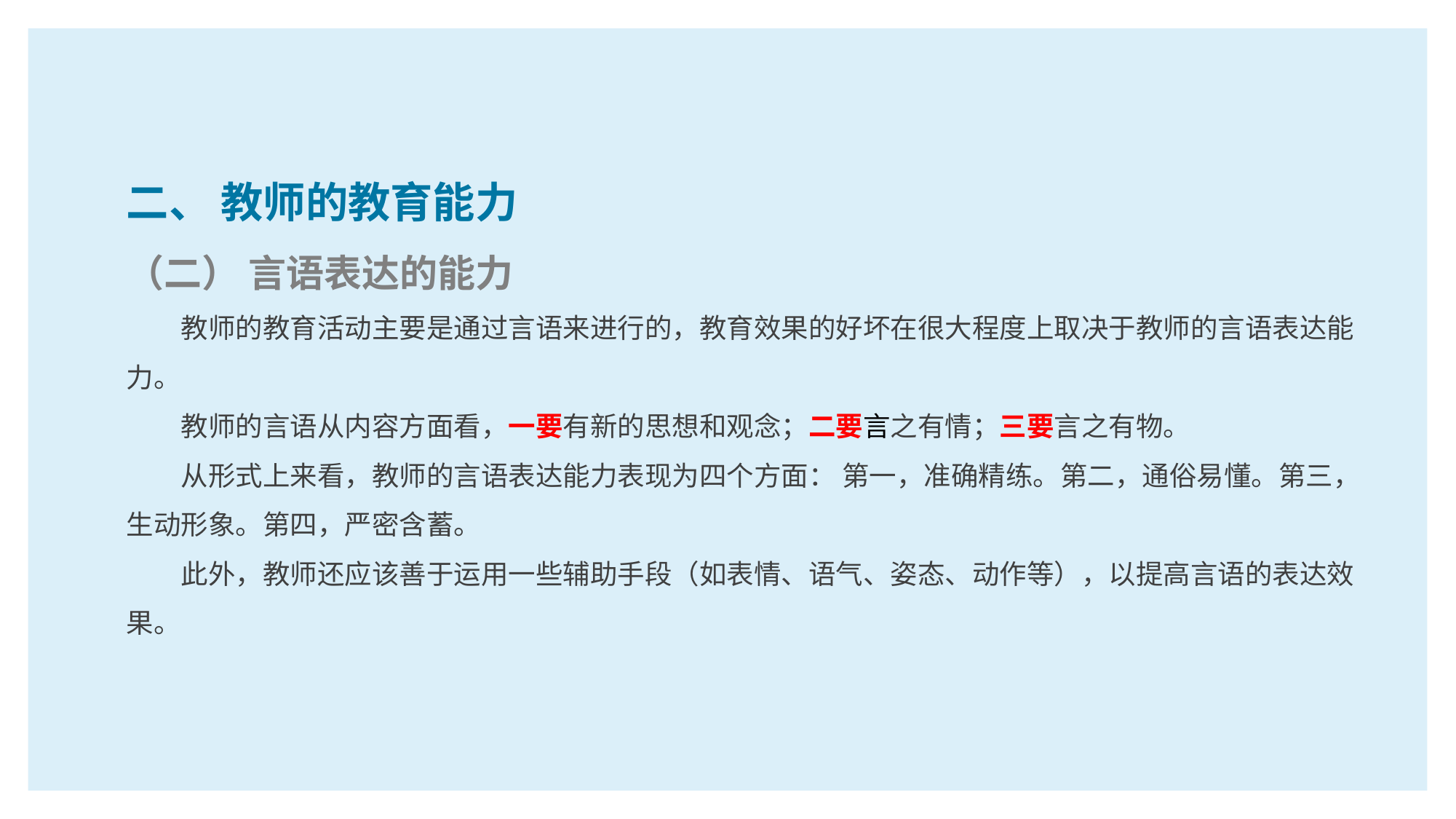

二、 教师的教育能力
（二） 言语表达的能力
教师的教育活动主要是通过言语来进行的，教育效果的好坏在很大程度上取决于教师的言语表达能力。
教师的言语从内容方面看，一要有新的思想和观念；二要言之有情；三要言之有物。
从形式上来看，教师的言语表达能力表现为四个方面： 第一，准确精练。第二，通俗易懂。第三，生动形象。第四，严密含蓄。
此外，教师还应该善于运用一些辅助手段（如表情、语气、姿态、动作等），以提高言语的表达效果。